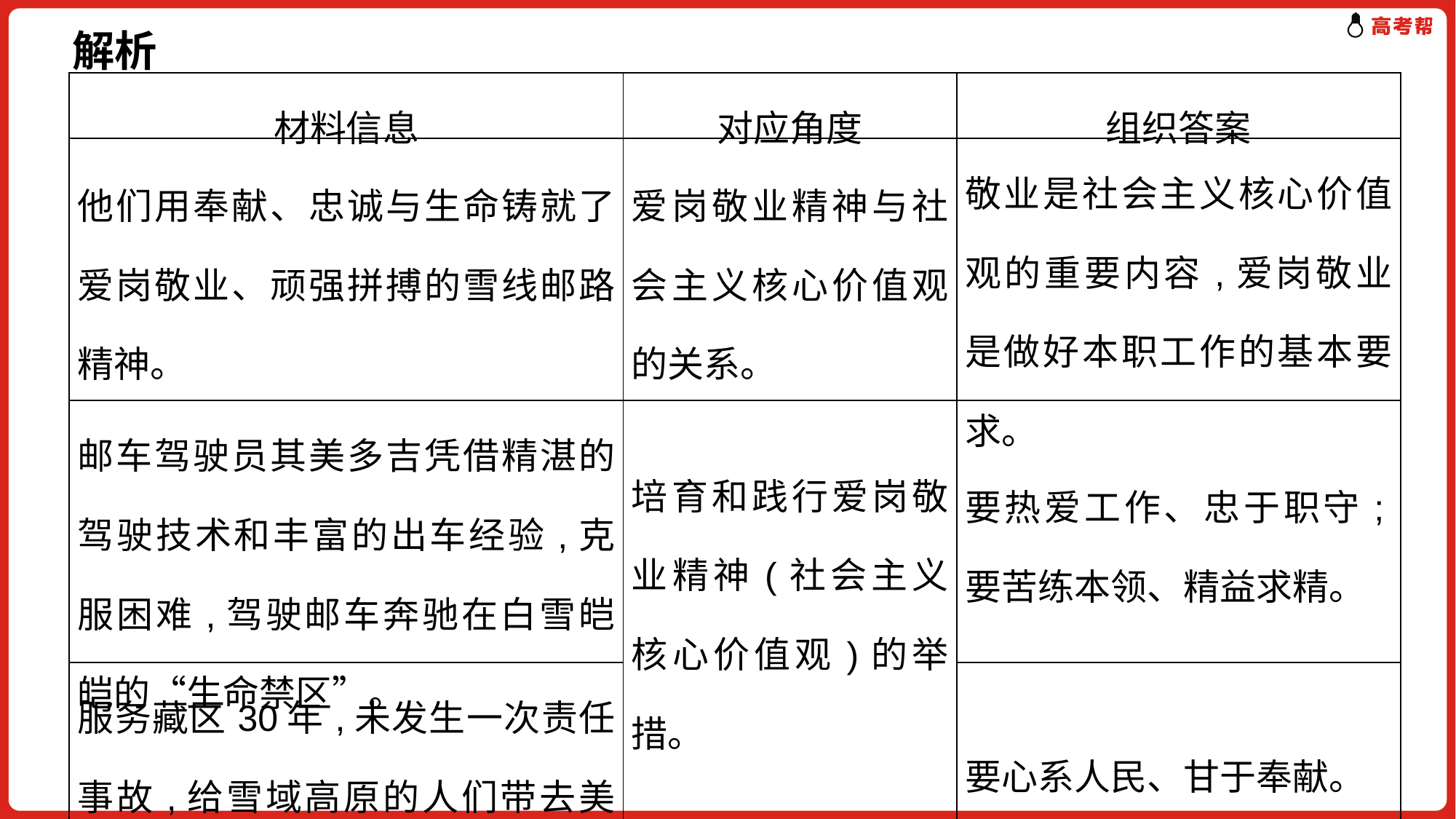

解析
| 材料信息 | 对应角度 | 组织答案 |
| --- | --- | --- |
| 他们用奉献、忠诚与生命铸就了爱岗敬业、顽强拼搏的雪线邮路精神。 | 爱岗敬业精神与社会主义核心价值观的关系。 | 敬业是社会主义核心价值观的重要内容,爱岗敬业是做好本职工作的基本要求。 |
| 邮车驾驶员其美多吉凭借精湛的驾驶技术和丰富的出车经验,克服困难,驾驶邮车奔驰在白雪皑皑的“生命禁区”。 | 培育和践行爱岗敬业精神(社会主义核心价值观)的举措。 | 要热爱工作、忠于职守;要苦练本领、精益求精。 |
| 服务藏区30年,未发生一次责任事故,给雪域高原的人们带去美好生活的希望。 |  | 要心系人民、甘于奉献。 |